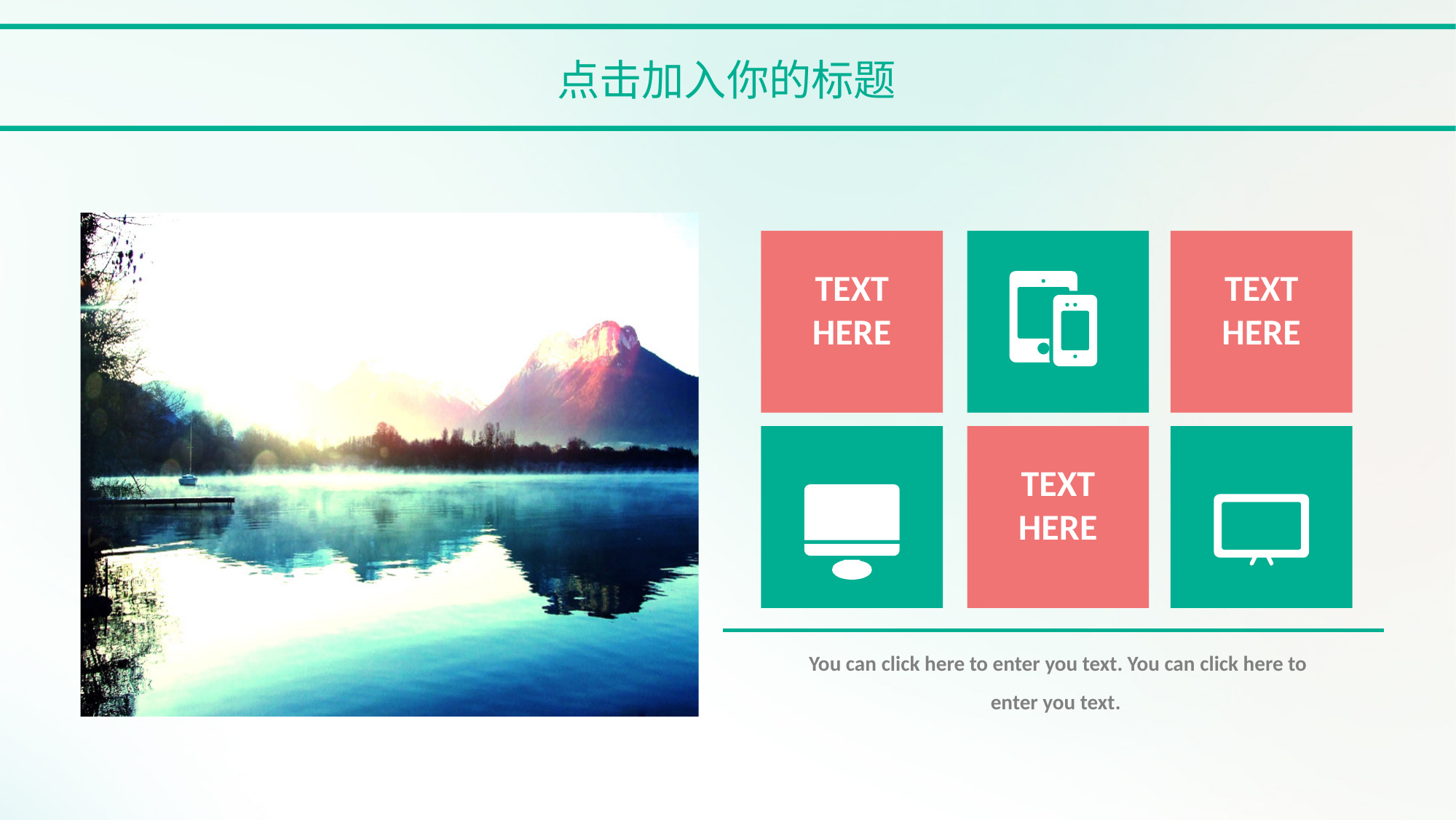

点击加入你的标题

TEXT
HERE

TEXT
HERE

TEXT
HERE

You can click here to enter you text. You can click here to enter you text.